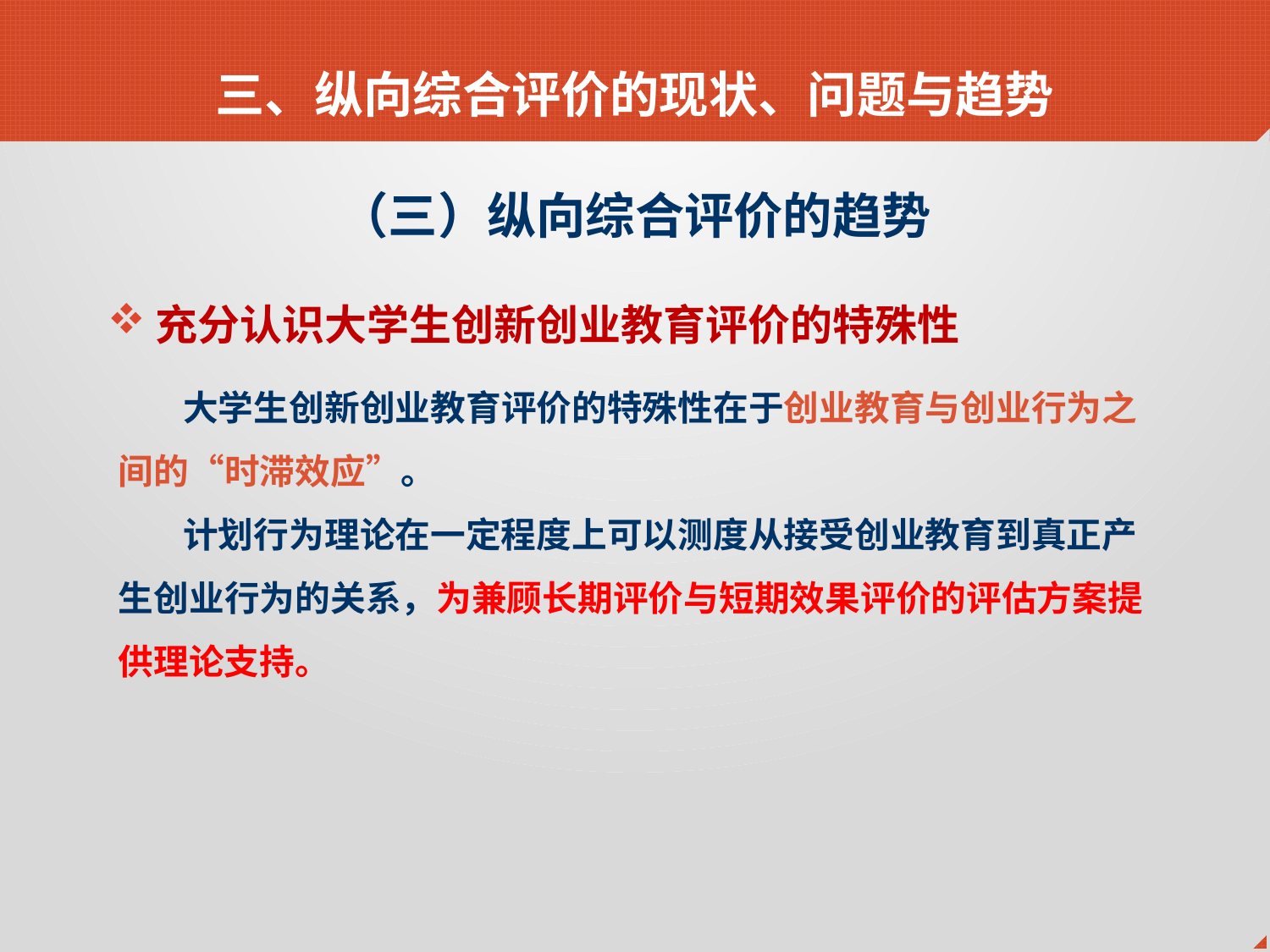

三、纵向综合评价的现状、问题与趋势
（三）纵向综合评价的趋势
充分认识大学生创新创业教育评价的特殊性
       大学生创新创业教育评价的特殊性在于创业教育与创业行为之间的“时滞效应”。
       计划行为理论在一定程度上可以测度从接受创业教育到真正产生创业行为的关系，为兼顾长期评价与短期效果评价的评估方案提供理论支持。